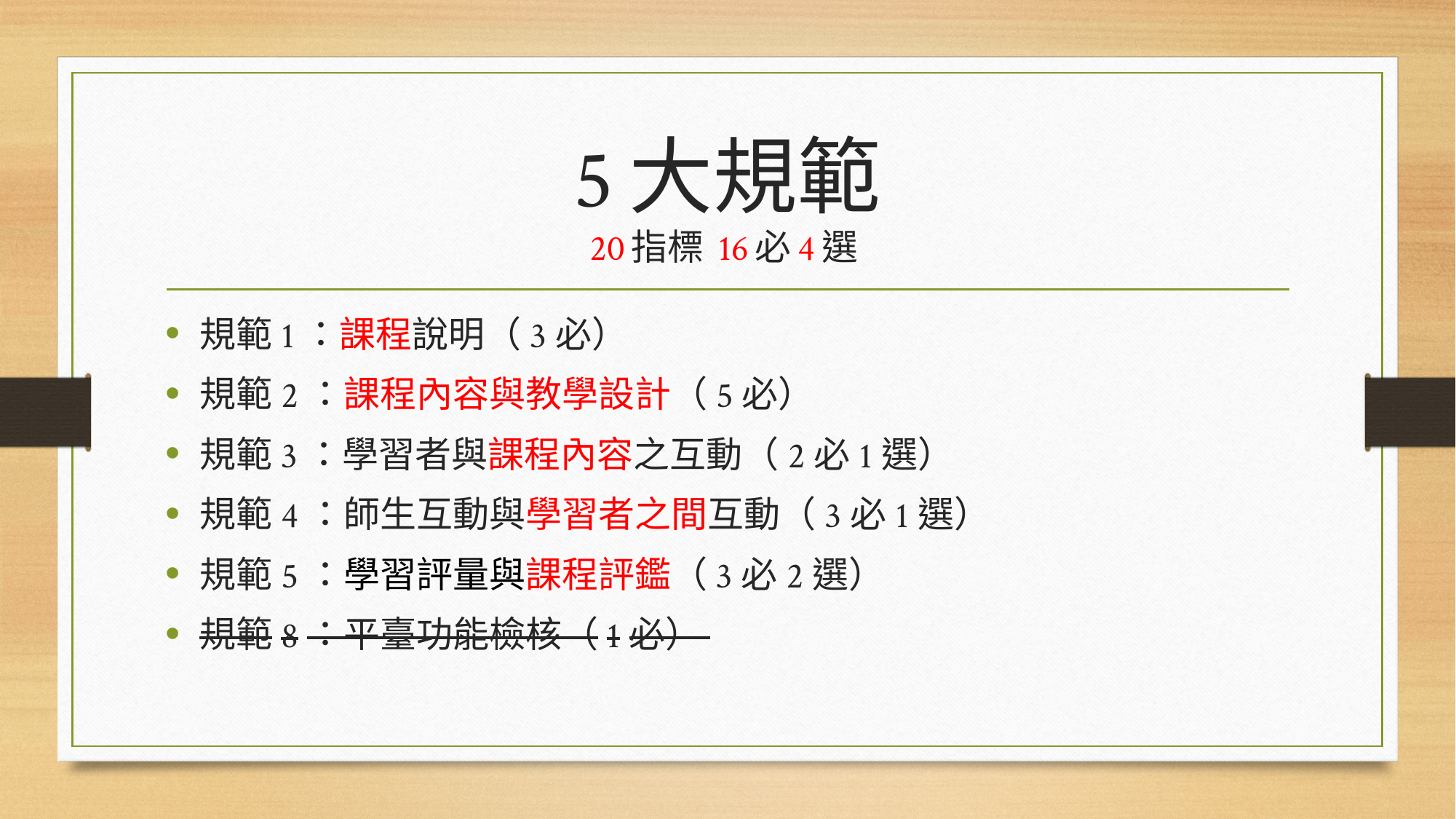

# 5大規範 20指標 16必4選
規範1：課程說明（3必）
規範2：課程內容與教學設計（5必）
規範3：學習者與課程內容之互動（2必1選）
規範4：師生互動與學習者之間互動（3必1選）
規範5：學習評量與課程評鑑（3必2選）
規範8：平臺功能檢核（1必）